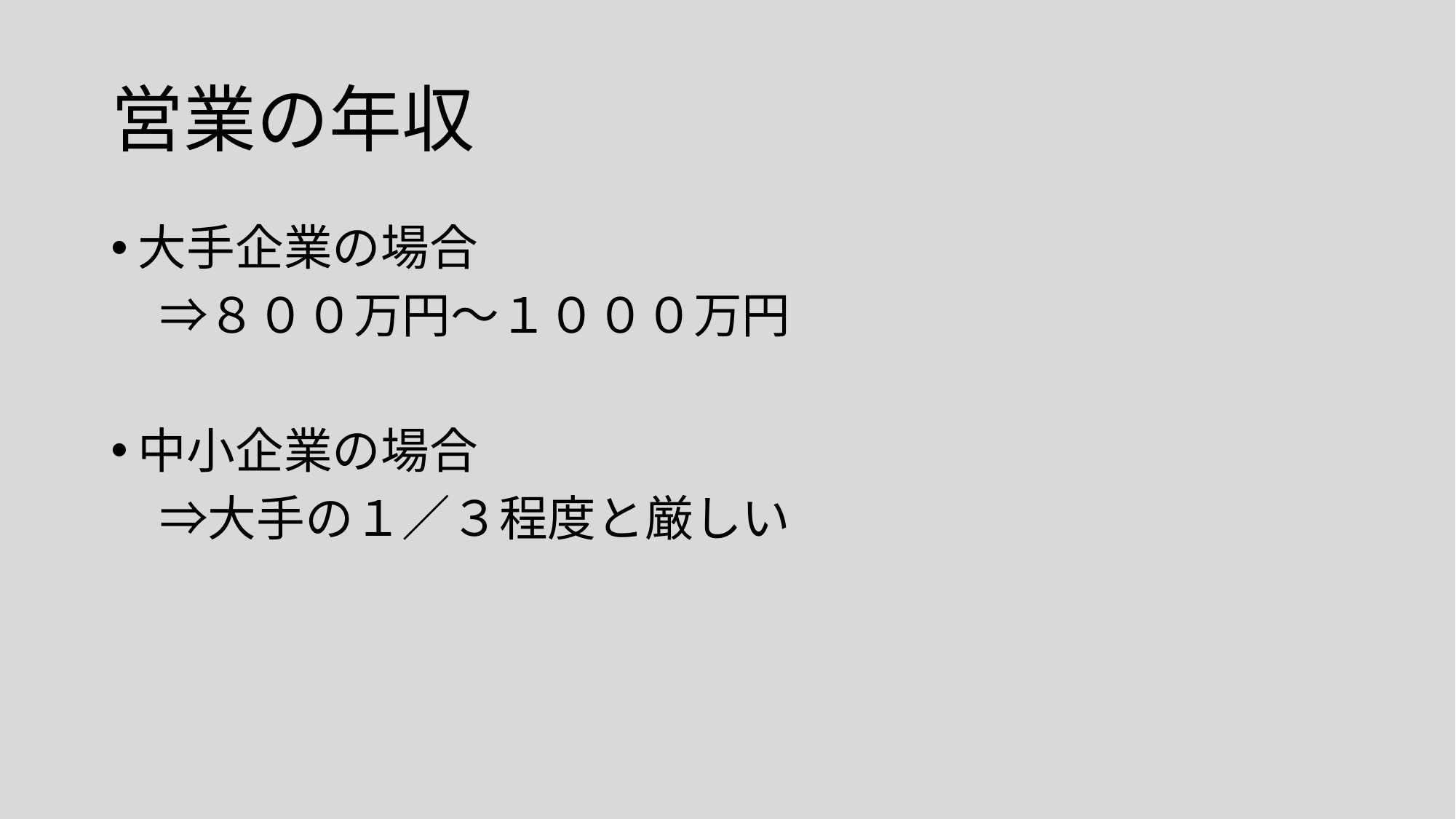

# 営業の年収
大手企業の場合
　⇒８００万円～１０００万円

中小企業の場合
　⇒大手の１／３程度と厳しい